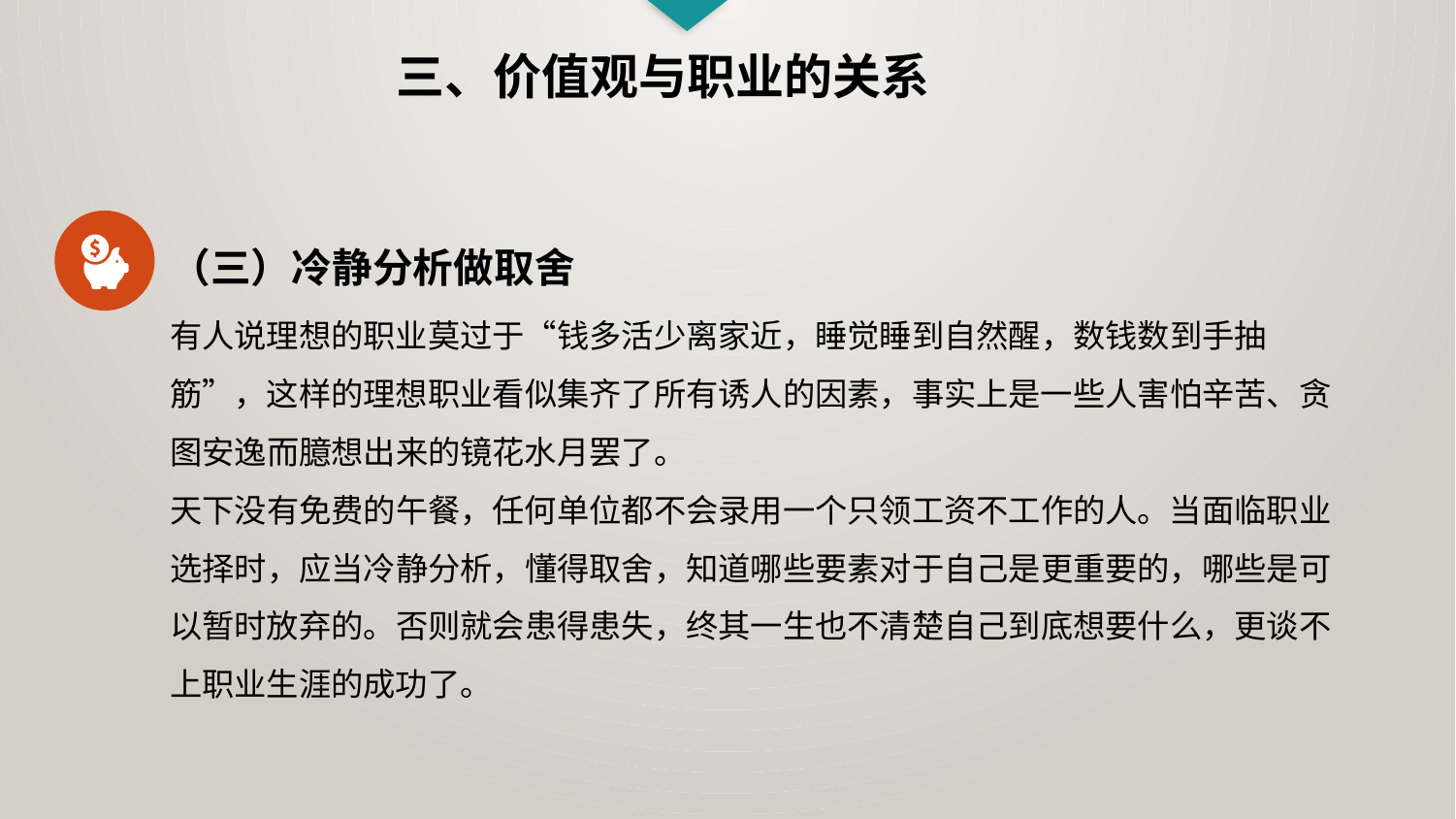

三、价值观与职业的关系

（三）冷静分析做取舍

有人说理想的职业莫过于“钱多活少离家近，睡觉睡到自然醒，数钱数到手抽筋”，这样的理想职业看似集齐了所有诱人的因素，事实上是一些人害怕辛苦、贪图安逸而臆想出来的镜花水月罢了。
天下没有免费的午餐，任何单位都不会录用一个只领工资不工作的人。当面临职业选择时，应当冷静分析，懂得取舍，知道哪些要素对于自己是更重要的，哪些是可以暂时放弃的。否则就会患得患失，终其一生也不清楚自己到底想要什么，更谈不上职业生涯的成功了。
74